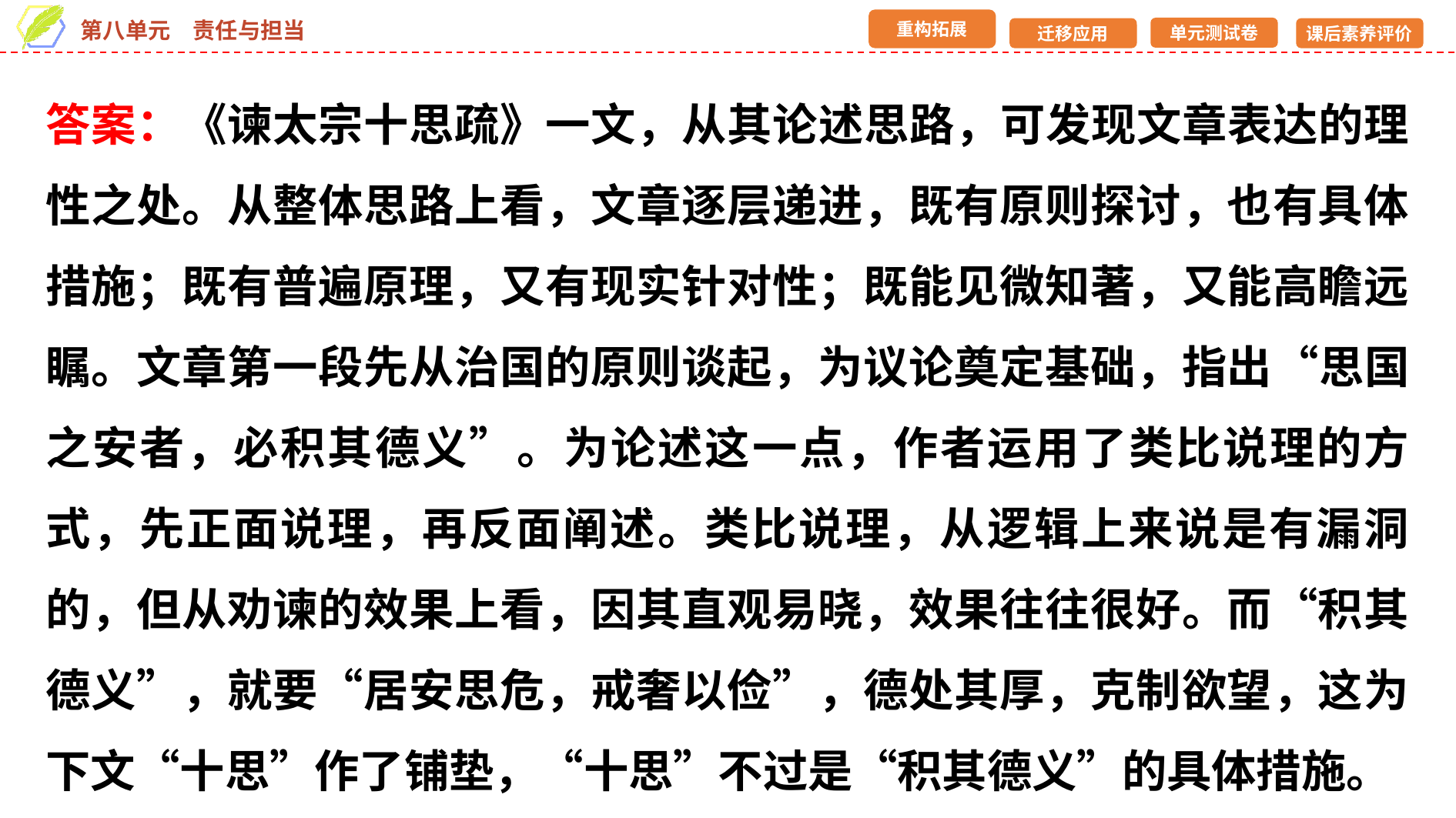

答案：《谏太宗十思疏》一文，从其论述思路，可发现文章表达的理性之处。从整体思路上看，文章逐层递进，既有原则探讨，也有具体措施；既有普遍原理，又有现实针对性；既能见微知著，又能高瞻远瞩。文章第一段先从治国的原则谈起，为议论奠定基础，指出“思国之安者，必积其德义”。为论述这一点，作者运用了类比说理的方式，先正面说理，再反面阐述。类比说理，从逻辑上来说是有漏洞的，但从劝谏的效果上看，因其直观易晓，效果往往很好。而“积其德义”，就要“居安思危，戒奢以俭”，德处其厚，克制欲望，这为下文“十思”作了铺垫，“十思”不过是“积其德义”的具体措施。